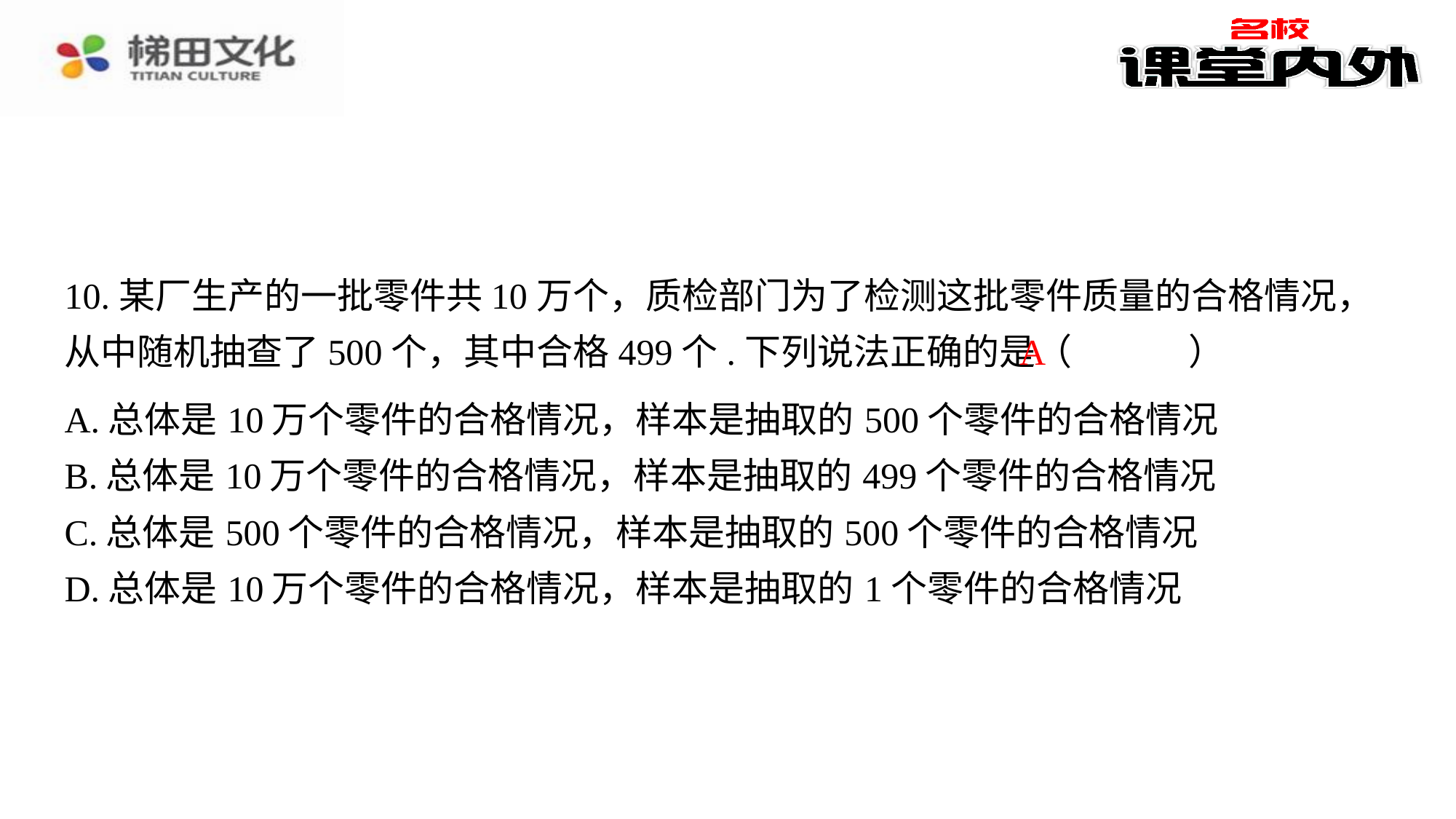

10.某厂生产的一批零件共10万个，质检部门为了检测这批零件质量的合格情况，从中随机抽查了500个，其中合格499个.下列说法正确的是（　A　）
A
| A.总体是10万个零件的合格情况，样本是抽取的500个零件的合格情况 |
| --- |
| B.总体是10万个零件的合格情况，样本是抽取的499个零件的合格情况 |
| C.总体是500个零件的合格情况，样本是抽取的500个零件的合格情况 |
| D.总体是10万个零件的合格情况，样本是抽取的1个零件的合格情况 |